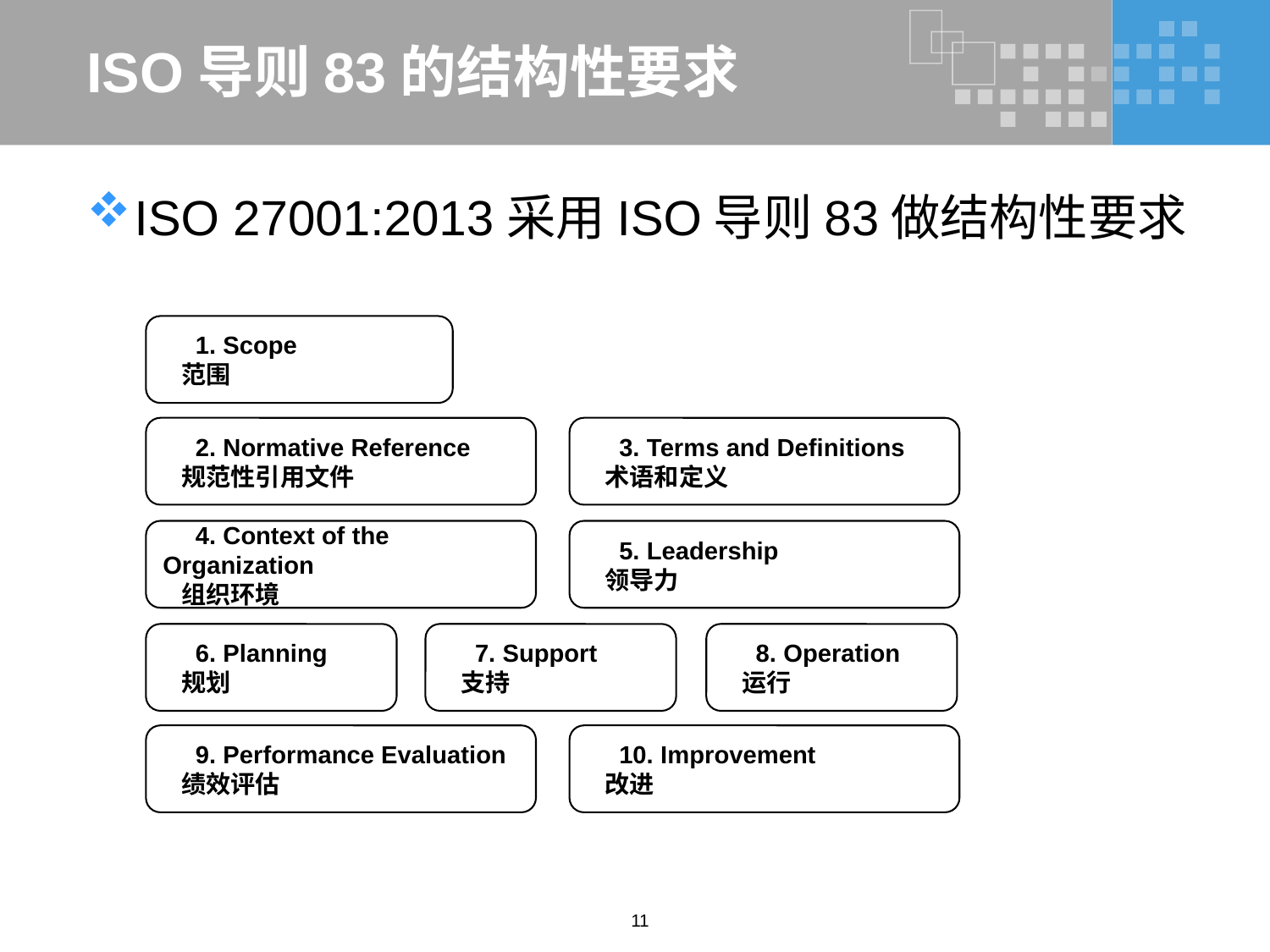

# ISO导则83的结构性要求
ISO 27001:2013采用ISO导则83做结构性要求

1. Scope
范围
2. Normative Reference
规范性引用文件
3. Terms and Definitions
术语和定义
4. Context of the Organization
组织环境
5. Leadership
领导力
6. Planning
规划
7. Support
支持
8. Operation
运行
9. Performance Evaluation
绩效评估
10. Improvement
改进
11